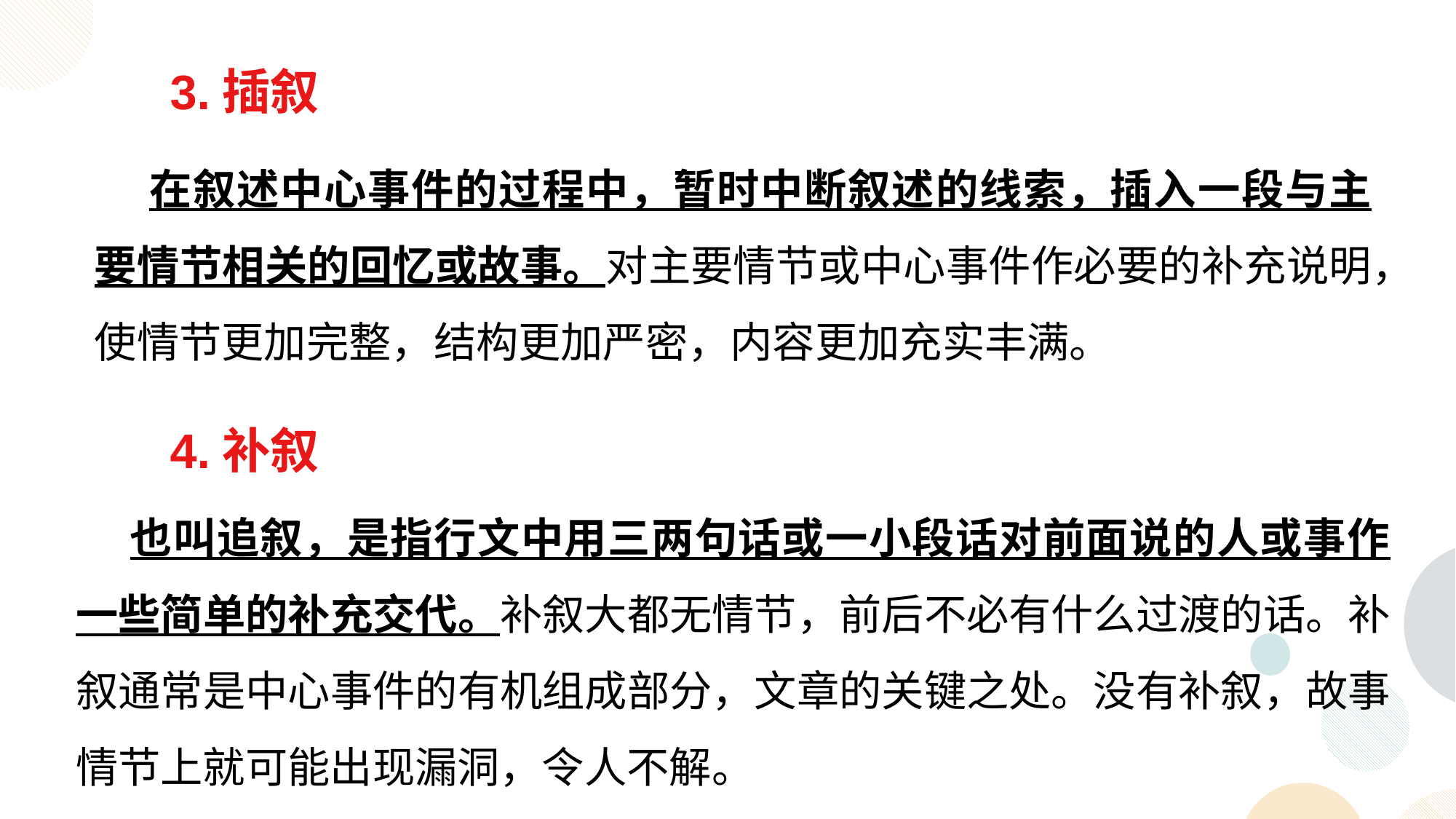

3.插叙
    在叙述中心事件的过程中，暂时中断叙述的线索，插入一段与主要情节相关的回忆或故事。对主要情节或中心事件作必要的补充说明，使情节更加完整，结构更加严密，内容更加充实丰满。
4.补叙
    也叫追叙，是指行文中用三两句话或一小段话对前面说的人或事作一些简单的补充交代。补叙大都无情节，前后不必有什么过渡的话。补叙通常是中心事件的有机组成部分，文章的关键之处。没有补叙，故事情节上就可能出现漏洞，令人不解。